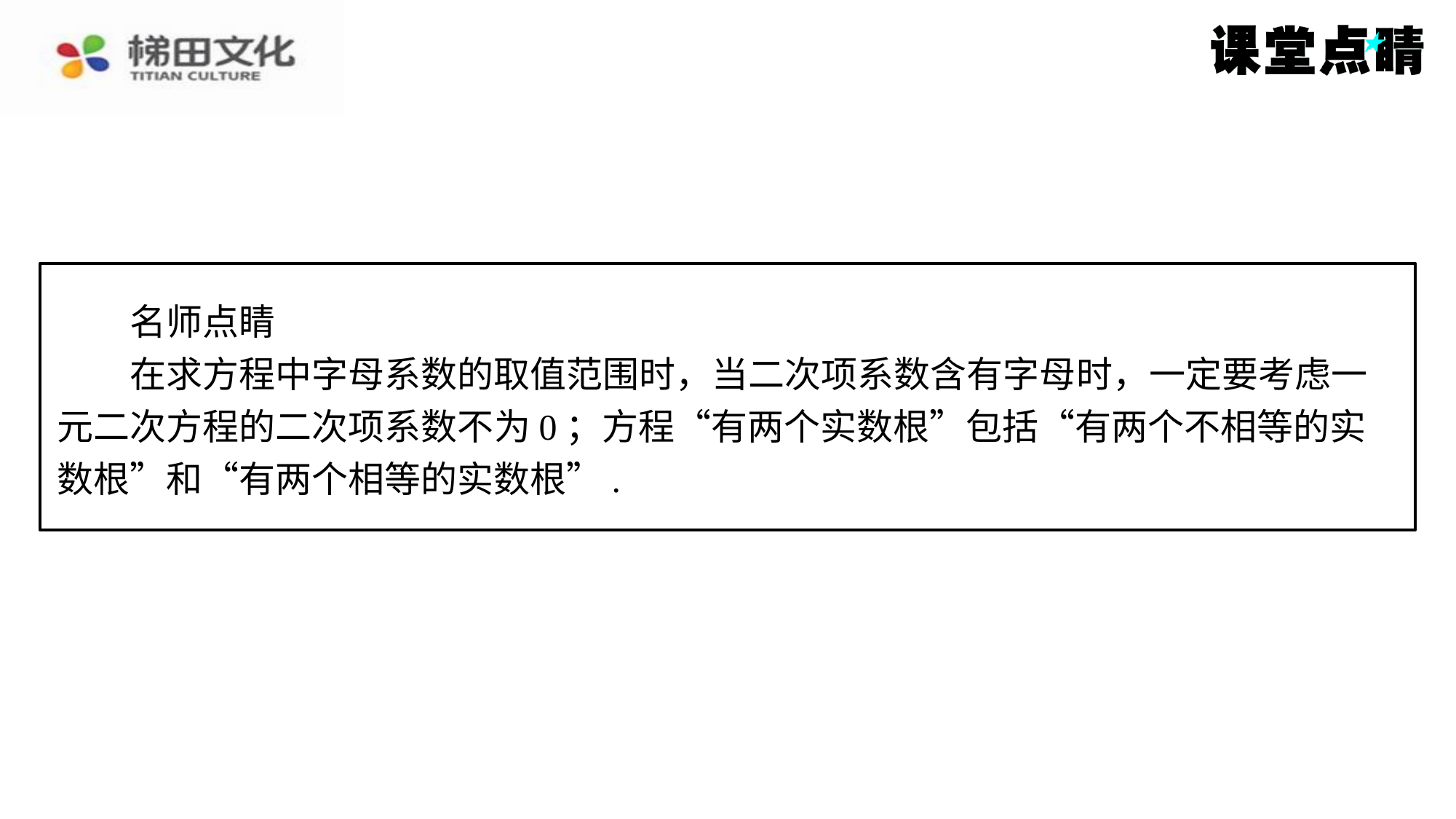

长，名师点睛
　　在求方程中字母系数的取值范围时，当二次项系数含有字母时，一定要考虑一
元二次方程的二次项系数不为0；方程“有两个实数根”包括“有两个不相等的实
数根”和“有两个相等的实数根”.